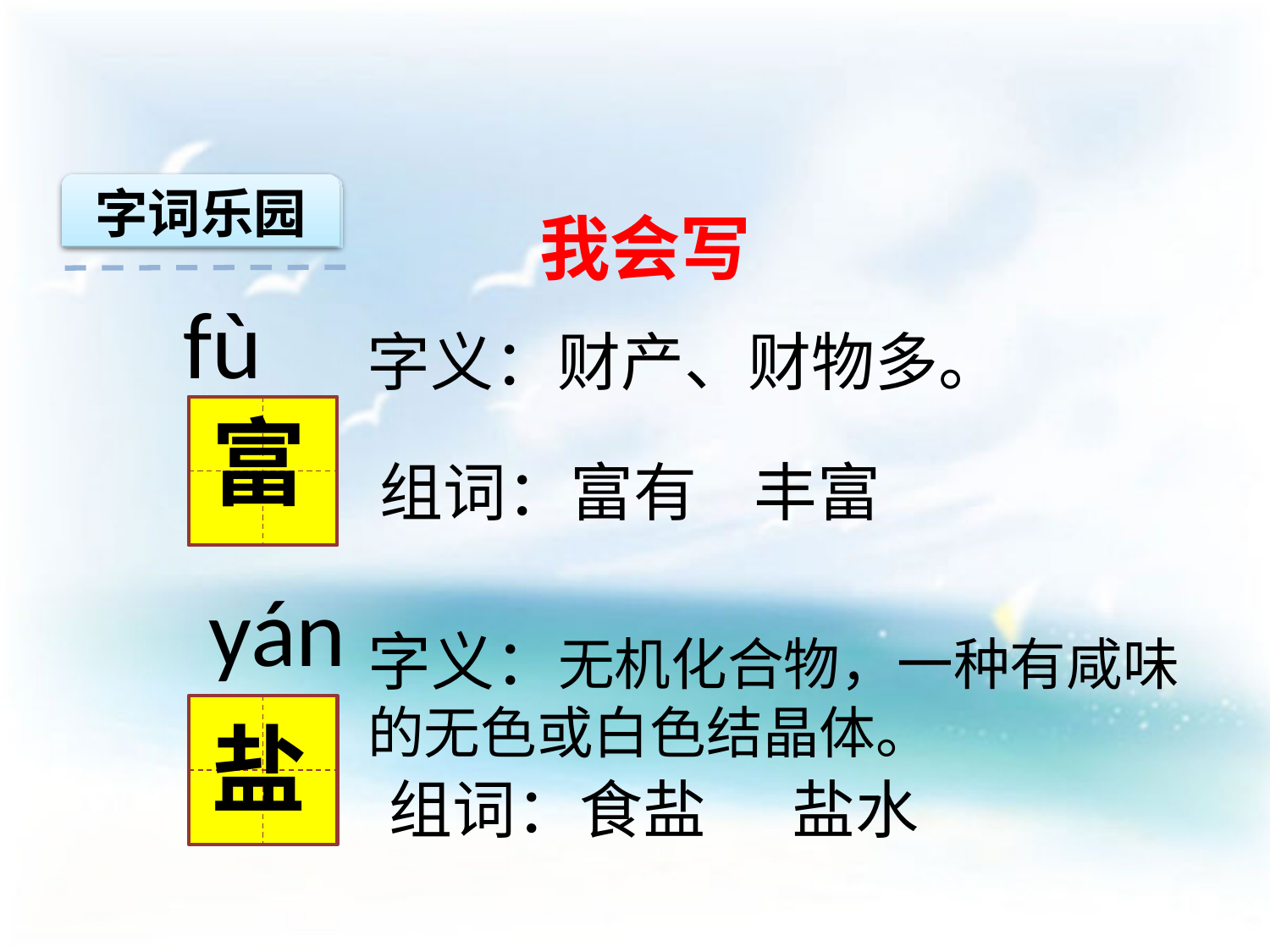

字词乐园

我会写
 fù
字义：财产、财物多。

富
组词：富有    丰富
 yán
字义：无机化合物，一种有咸味的无色或白色结晶体。

盐
组词：食盐      盐水